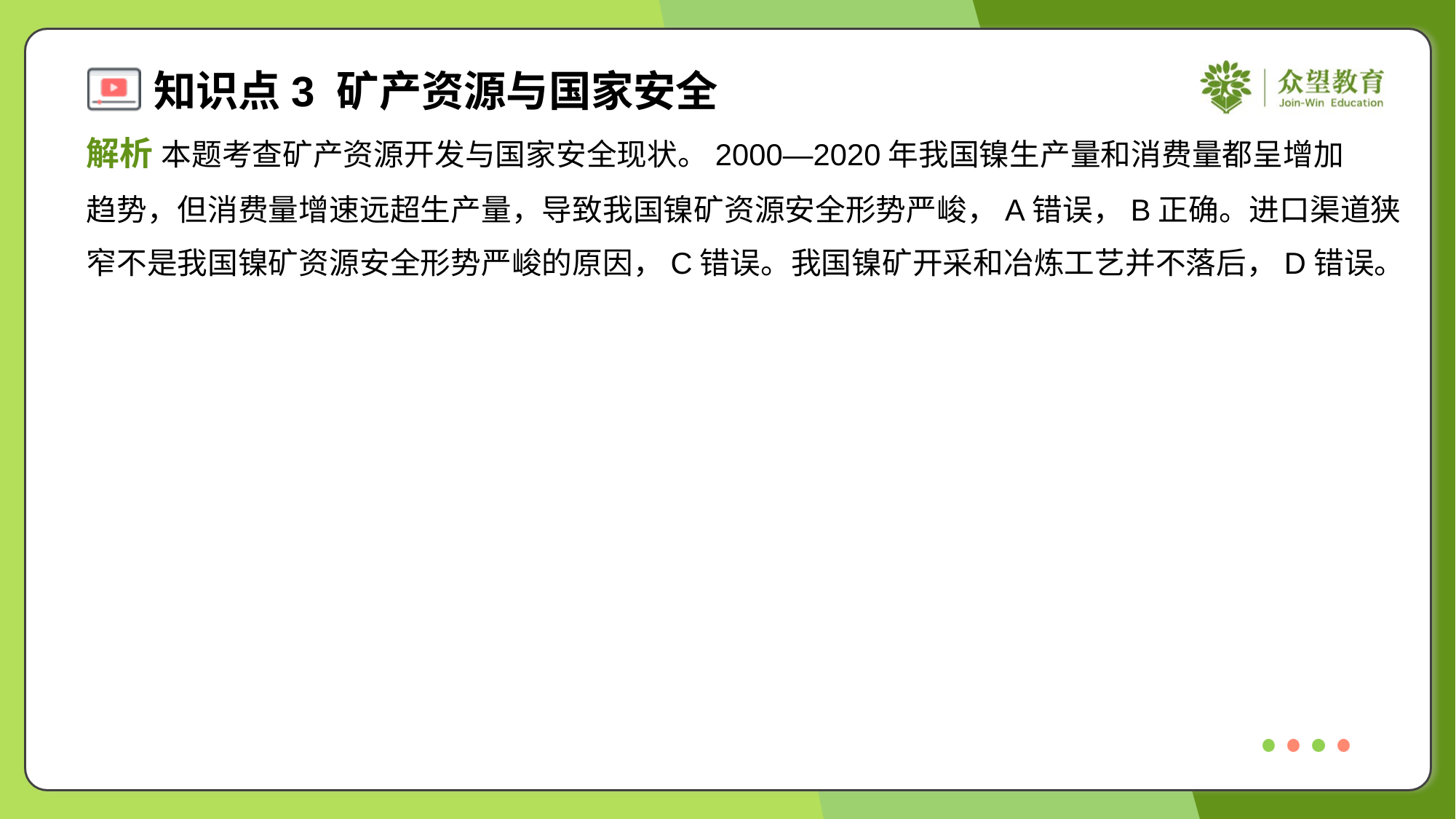

解析 本题考查矿产资源开发与国家安全现状。2000—2020年我国镍生产量和消费量都呈增加
趋势，但消费量增速远超生产量，导致我国镍矿资源安全形势严峻，A错误，B正确。进口渠道狭
窄不是我国镍矿资源安全形势严峻的原因，C错误。我国镍矿开采和冶炼工艺并不落后，D错误。